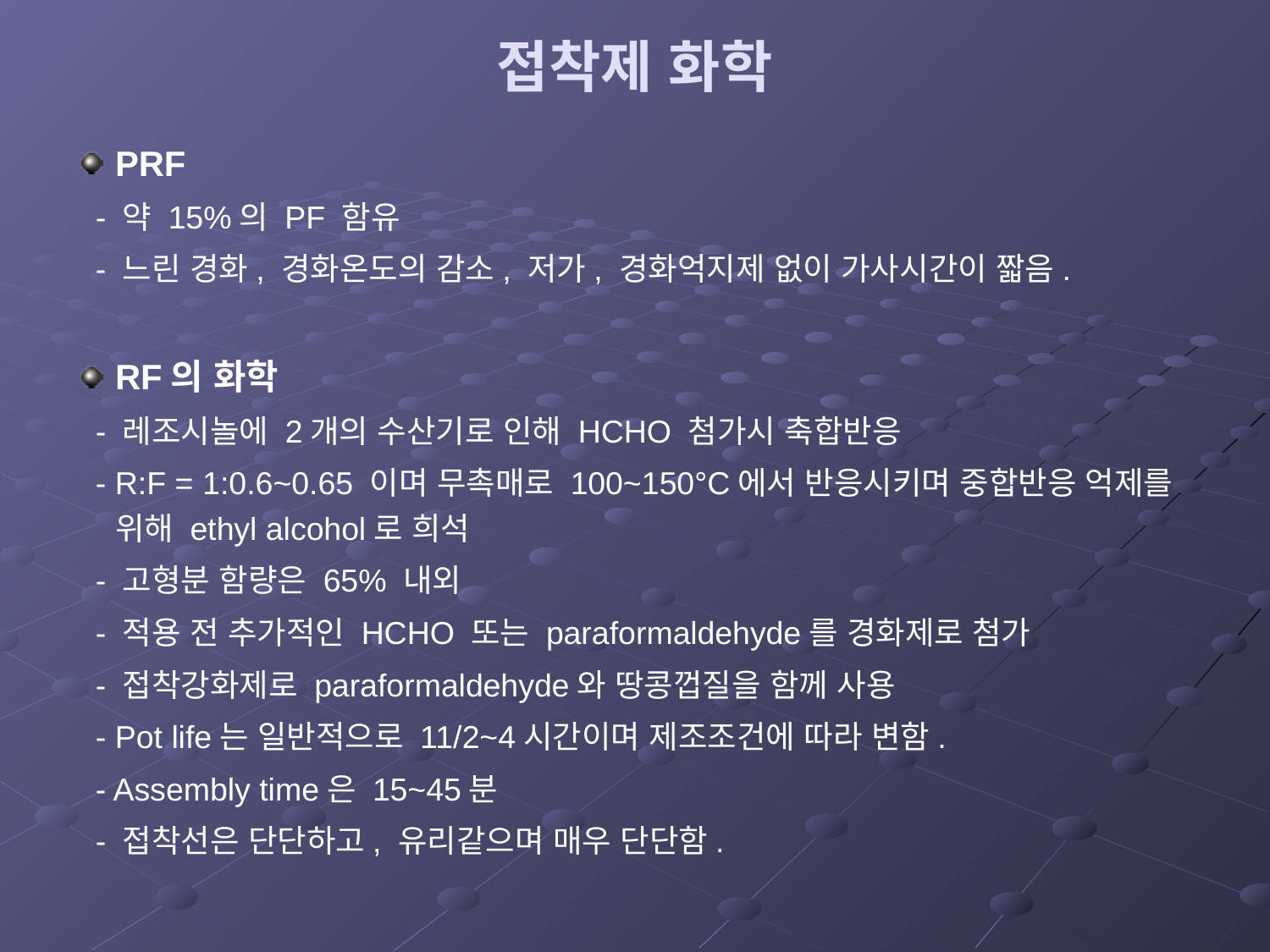

# 접착제 화학
PRF
  - 약 15%의 PF 함유
  - 느린 경화, 경화온도의 감소, 저가, 경화억지제 없이 가사시간이 짧음.

RF의 화학
  - 레조시놀에 2개의 수산기로 인해 HCHO 첨가시 축합반응
  - R:F = 1:0.6~0.65 이며 무촉매로 100~150°C에서 반응시키며 중합반응 억제를 위해 ethyl alcohol로 희석
  - 고형분 함량은 65% 내외
  - 적용 전 추가적인 HCHO 또는 paraformaldehyde를 경화제로 첨가
  - 접착강화제로 paraformaldehyde와 땅콩껍질을 함께 사용
  - Pot life는 일반적으로 11/2~4시간이며 제조조건에 따라 변함.
  - Assembly time은 15~45분
  - 접착선은 단단하고, 유리같으며 매우 단단함.